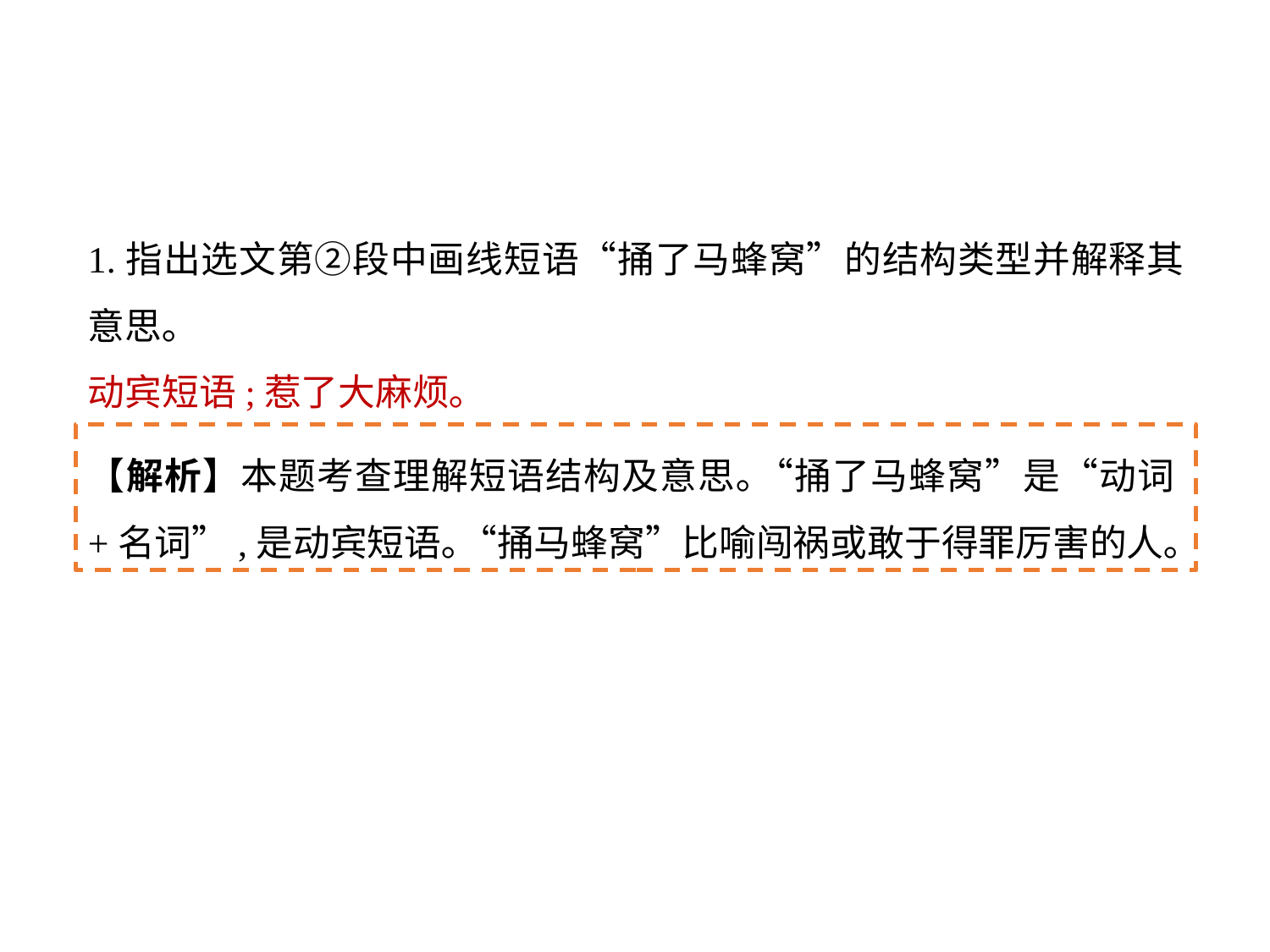

1.指出选文第②段中画线短语“捅了马蜂窝”的结构类型并解释其意思｡
动宾短语;惹了大麻烦｡
【解析】本题考查理解短语结构及意思｡“捅了马蜂窝”是“动词+名词”,是动宾短语｡“捅马蜂窝”比喻闯祸或敢于得罪厉害的人｡